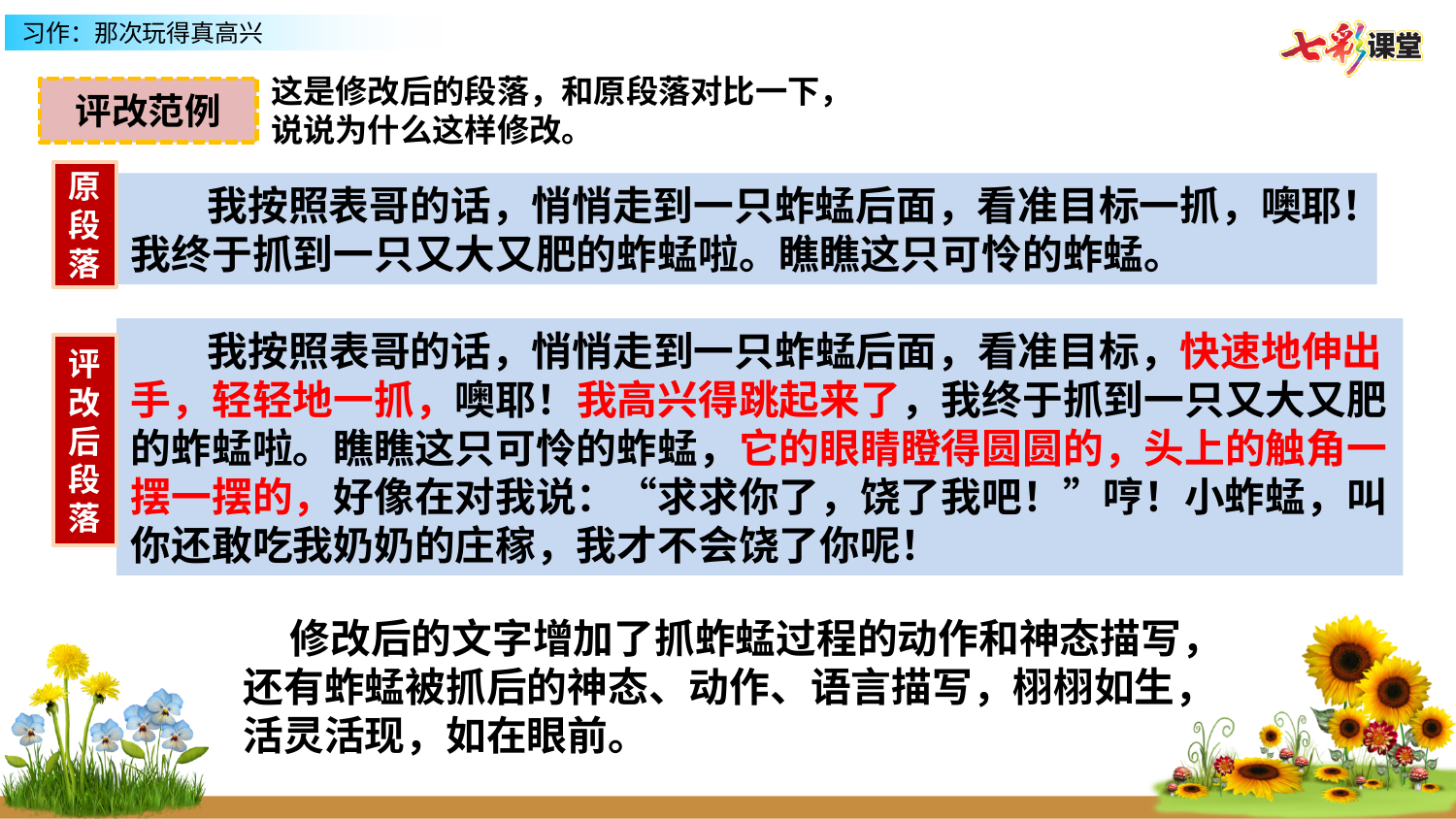

这是修改后的段落，和原段落对比一下，
说说为什么这样修改。
评改范例
原段落
  我按照表哥的话，悄悄走到一只蚱蜢后面，看准目标一抓，噢耶！我终于抓到一只又大又肥的蚱蜢啦。瞧瞧这只可怜的蚱蜢。
  我按照表哥的话，悄悄走到一只蚱蜢后面，看准目标，快速地伸出手，轻轻地一抓，噢耶！我高兴得跳起来了，我终于抓到一只又大又肥的蚱蜢啦。瞧瞧这只可怜的蚱蜢，它的眼睛瞪得圆圆的，头上的触角一摆一摆的，好像在对我说：“求求你了，饶了我吧！”哼！小蚱蜢，叫你还敢吃我奶奶的庄稼，我才不会饶了你呢！
评改后段落
    修改后的文字增加了抓蚱蜢过程的动作和神态描写，还有蚱蜢被抓后的神态、动作、语言描写，栩栩如生，活灵活现，如在眼前。